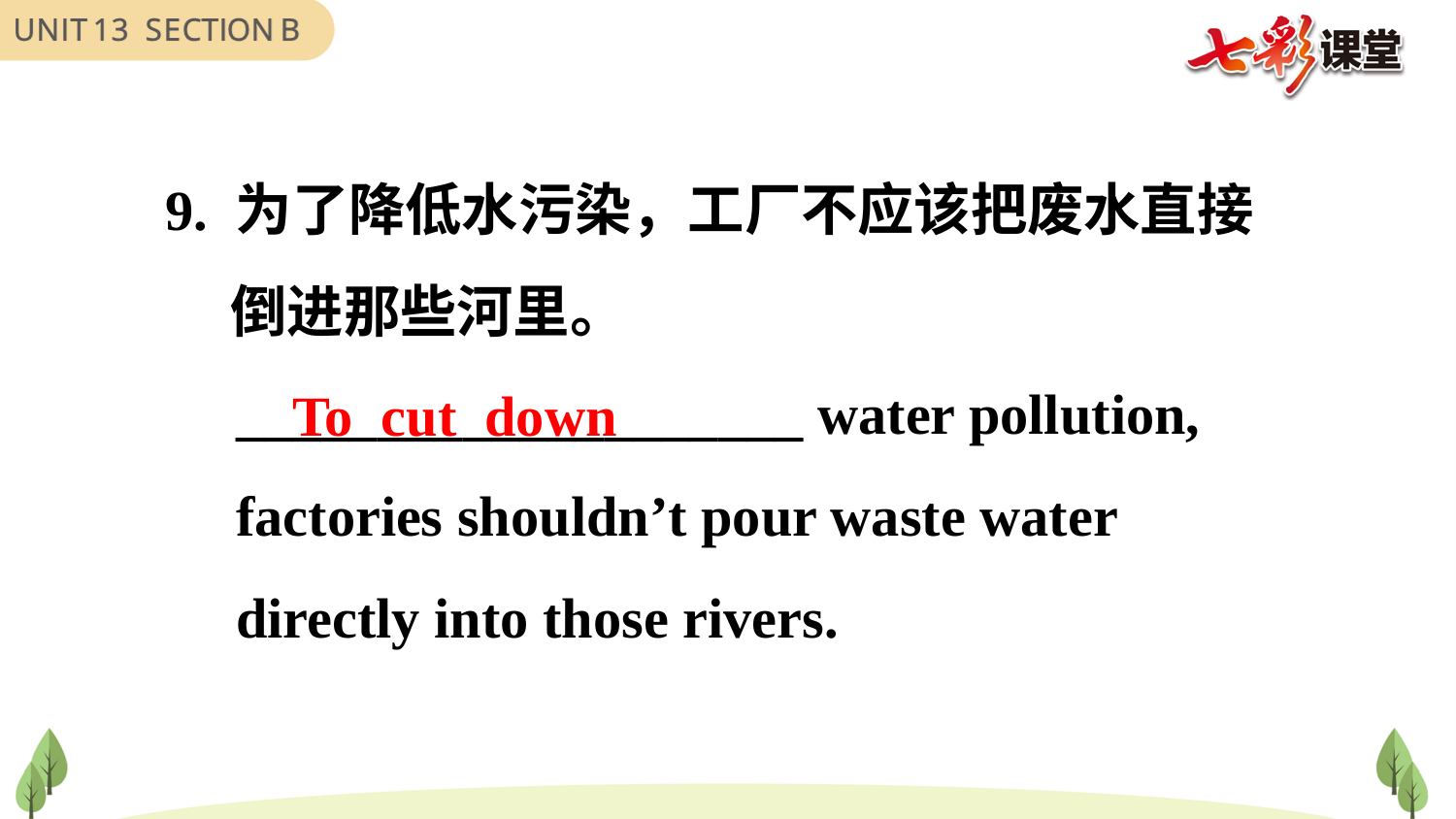

9. 为了降低水污染，工厂不应该把废水直接
    倒进那些河里。
     ____________________ water pollution,
     factories shouldn’t pour waste water
     directly into those rivers.
To  cut  down